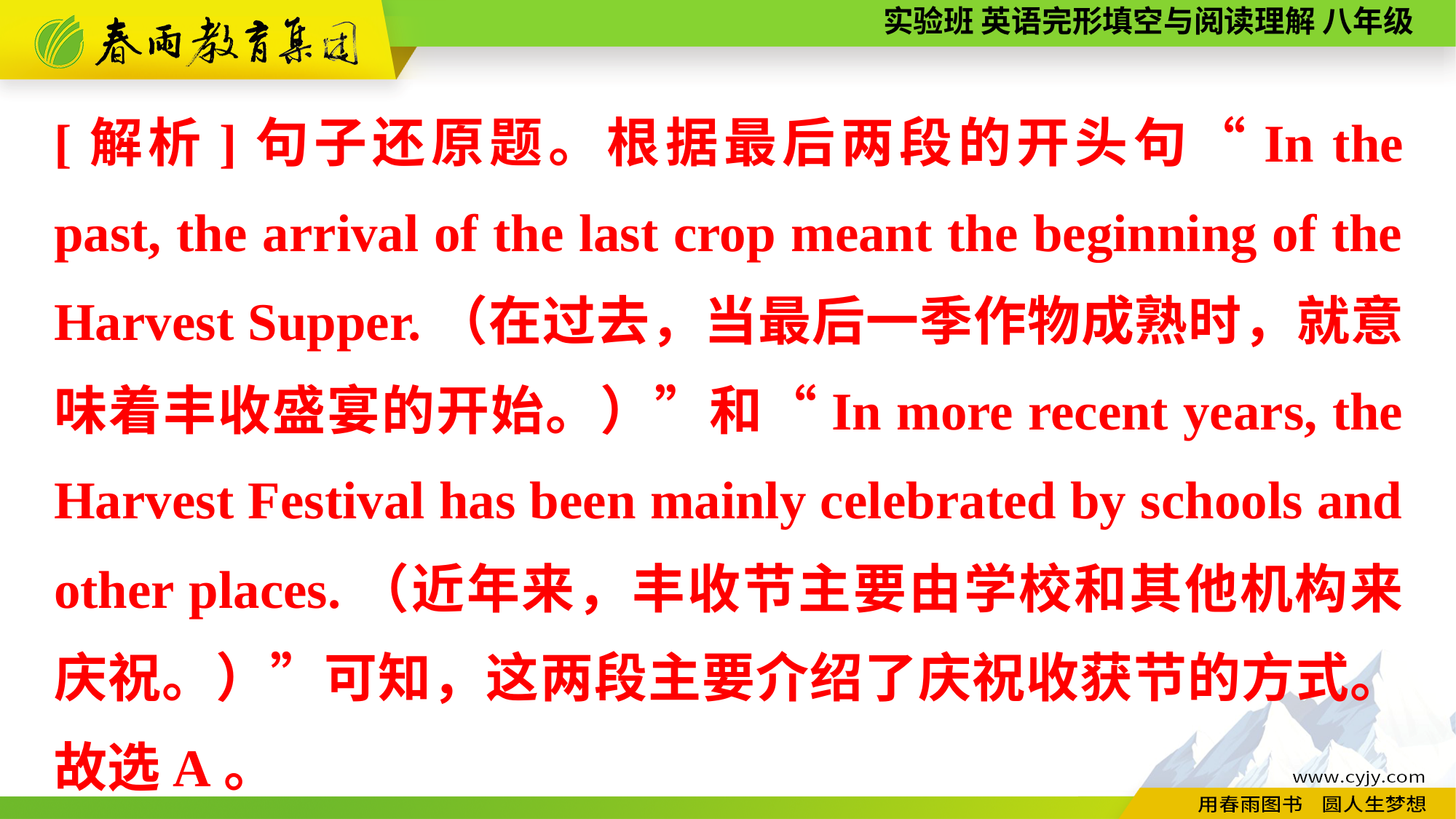

[解析]句子还原题。根据最后两段的开头句“In the past, the arrival of the last crop meant the beginning of the Harvest Supper.（在过去，当最后一季作物成熟时，就意味着丰收盛宴的开始。）”和“In more recent years, the Harvest Festival has been mainly celebrated by schools and other places.（近年来，丰收节主要由学校和其他机构来庆祝。）”可知，这两段主要介绍了庆祝收获节的方式。故选A。